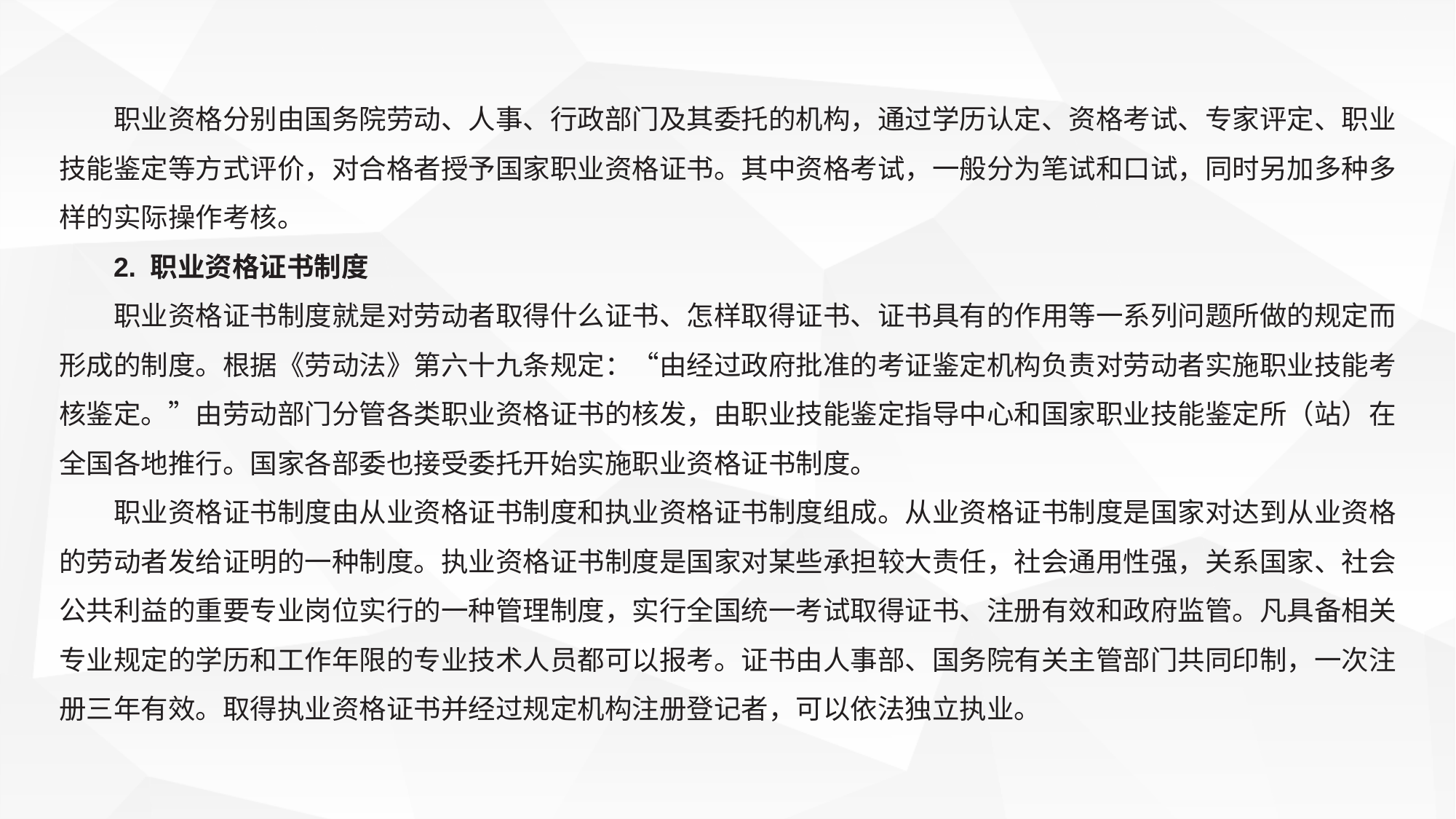

职业资格分别由国务院劳动、人事、行政部门及其委托的机构，通过学历认定、资格考试、专家评定、职业技能鉴定等方式评价，对合格者授予国家职业资格证书。其中资格考试，一般分为笔试和口试，同时另加多种多样的实际操作考核。
2. 职业资格证书制度
职业资格证书制度就是对劳动者取得什么证书、怎样取得证书、证书具有的作用等一系列问题所做的规定而形成的制度。根据《劳动法》第六十九条规定：“由经过政府批准的考证鉴定机构负责对劳动者实施职业技能考核鉴定。”由劳动部门分管各类职业资格证书的核发，由职业技能鉴定指导中心和国家职业技能鉴定所（站）在全国各地推行。国家各部委也接受委托开始实施职业资格证书制度。
职业资格证书制度由从业资格证书制度和执业资格证书制度组成。从业资格证书制度是国家对达到从业资格的劳动者发给证明的一种制度。执业资格证书制度是国家对某些承担较大责任，社会通用性强，关系国家、社会公共利益的重要专业岗位实行的一种管理制度，实行全国统一考试取得证书、注册有效和政府监管。凡具备相关专业规定的学历和工作年限的专业技术人员都可以报考。证书由人事部、国务院有关主管部门共同印制，一次注册三年有效。取得执业资格证书并经过规定机构注册登记者，可以依法独立执业。